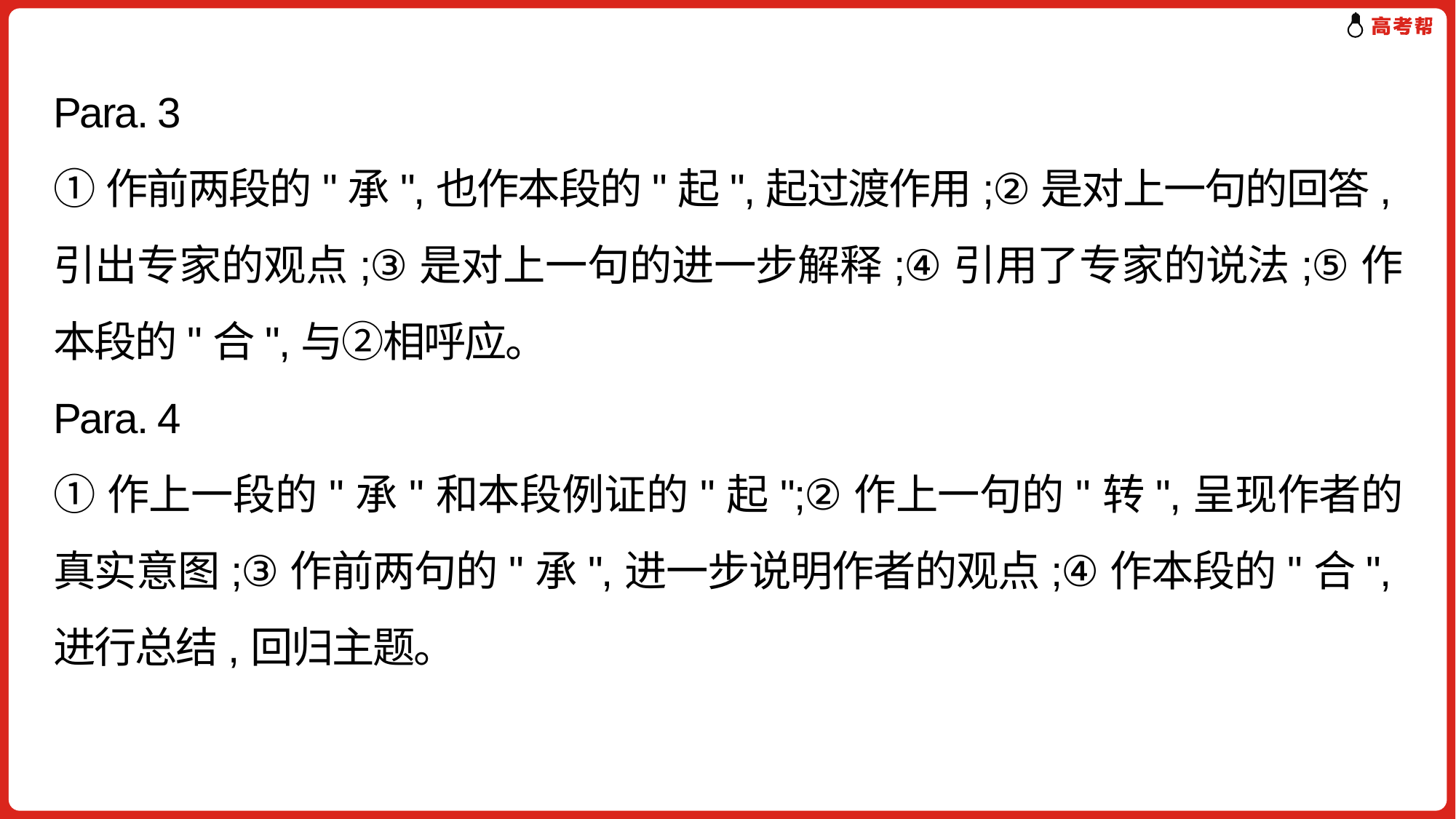

Para. 3
①作前两段的"承",也作本段的"起",起过渡作用;②是对上一句的回答,引出专家的观点;③是对上一句的进一步解释;④引用了专家的说法;⑤作本段的"合",与②相呼应。
Para. 4
①作上一段的"承"和本段例证的"起";②作上一句的"转",呈现作者的真实意图;③作前两句的"承",进一步说明作者的观点;④作本段的"合",进行总结,回归主题。